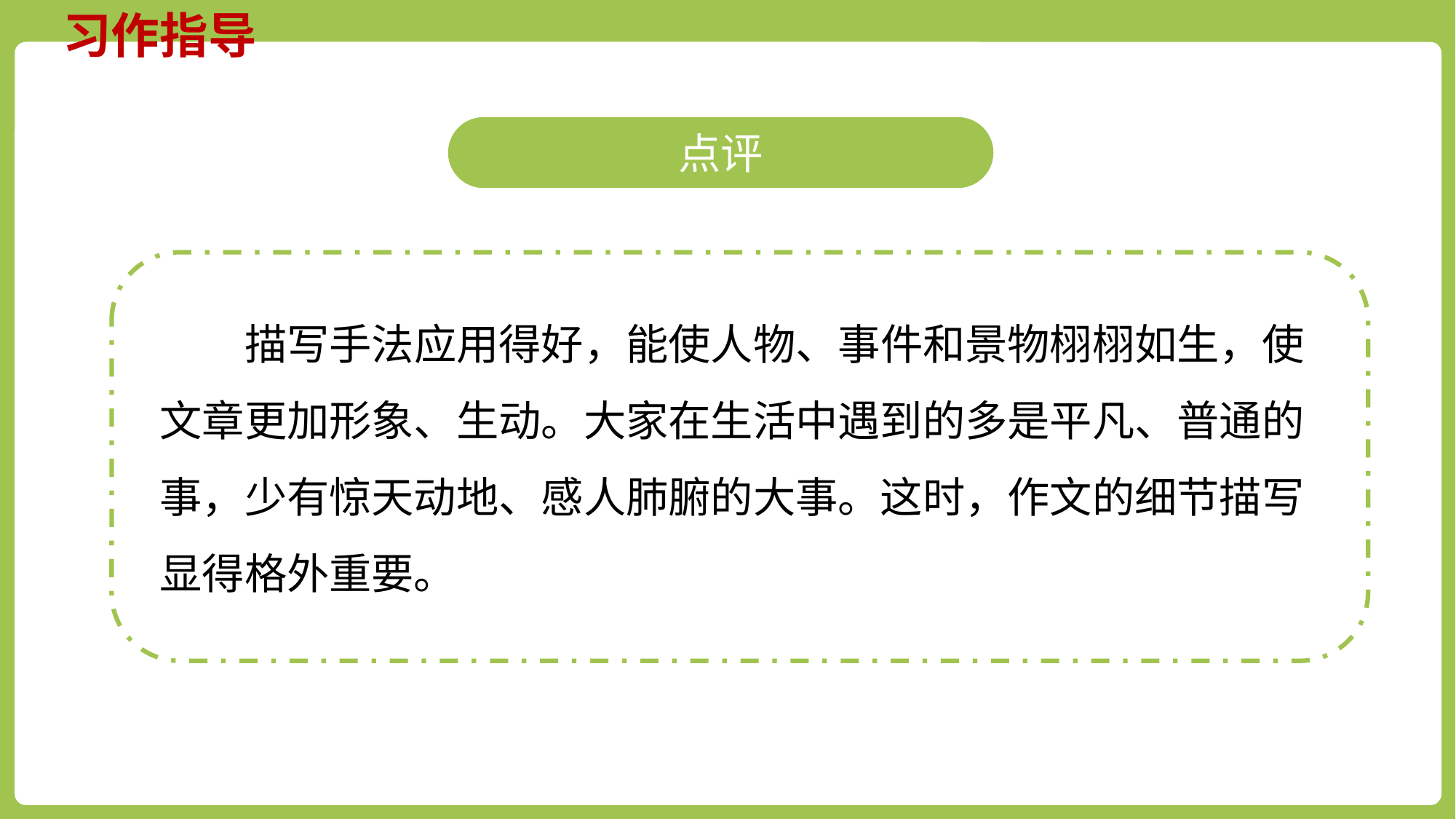

习作指导
点评

描写手法应用得好，能使人物、事件和景物栩栩如生，使文章更加形象、生动。大家在生活中遇到的多是平凡、普通的事，少有惊天动地、感人肺腑的大事。这时，作文的细节描写显得格外重要。